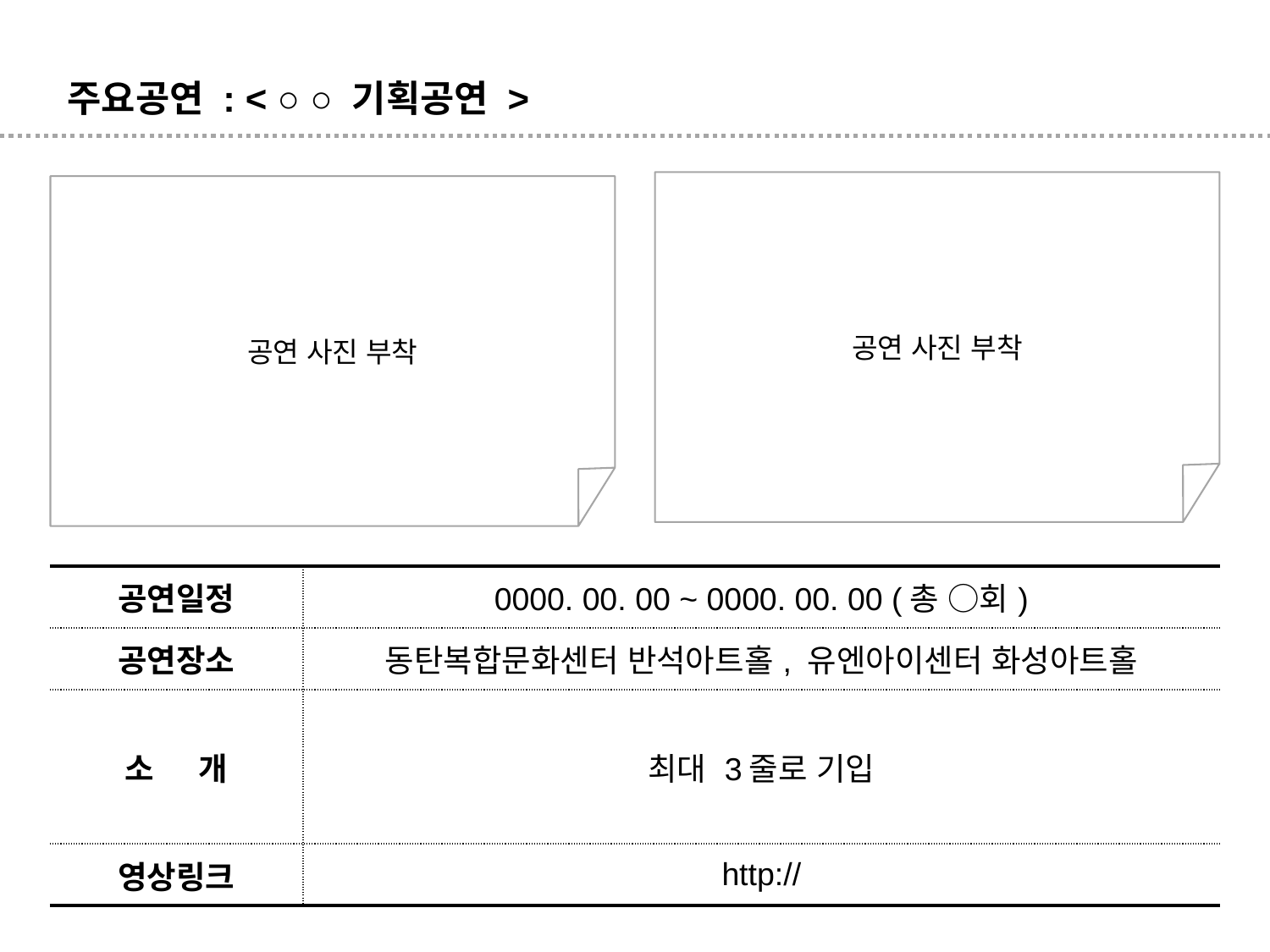

주요공연 : < ○ ○ 기획공연 >
공연 사진 부착
공연 사진 부착
| 공연일정 | 0000. 00. 00 ~ 0000. 00. 00 (총 ○회) |
| --- | --- |
| 공연장소 | 동탄복합문화센터 반석아트홀, 유엔아이센터 화성아트홀 |
| 소 개 | 최대 3줄로 기입 |
| 영상링크 | http:// |